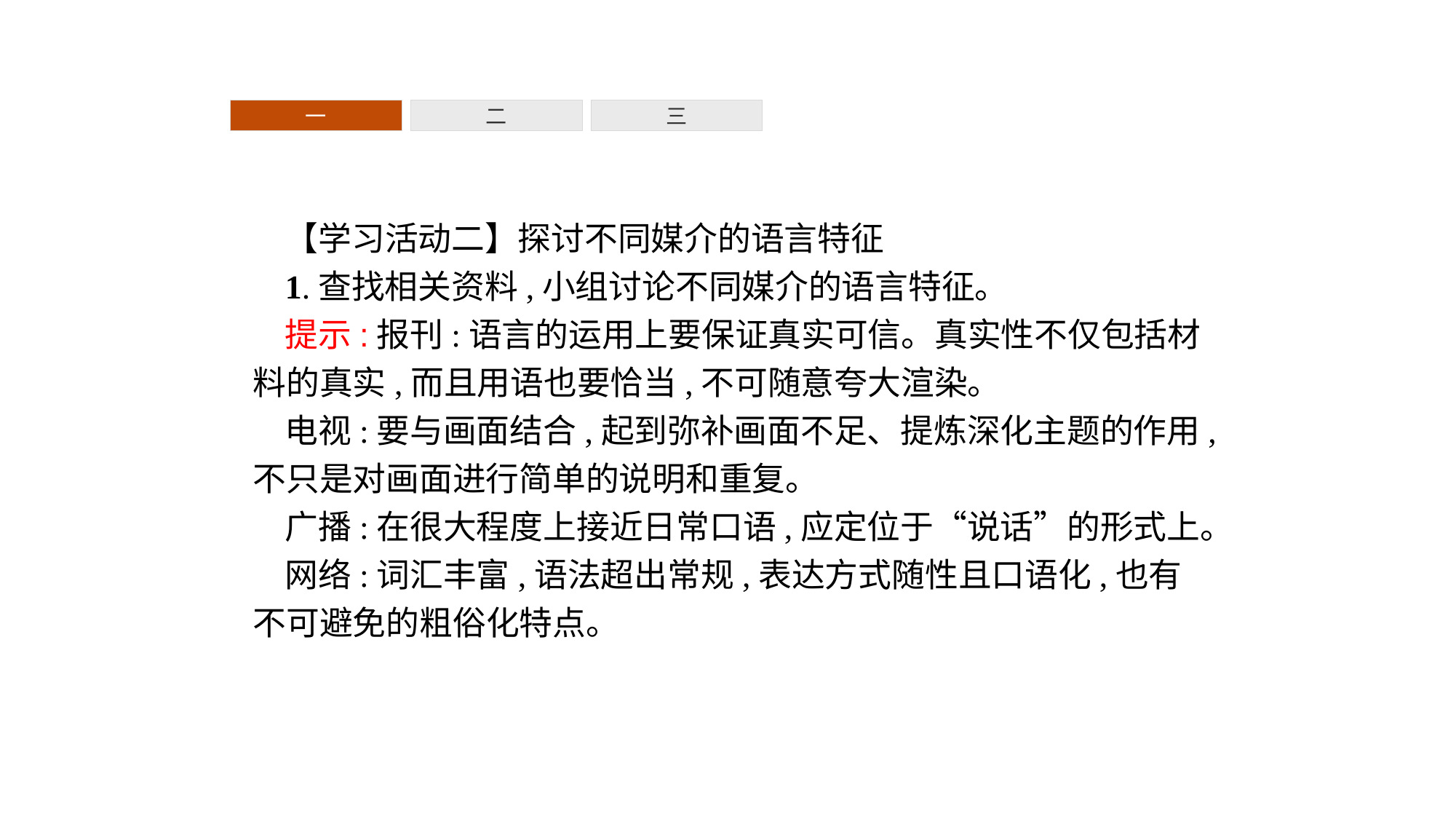

一
二
三
【学习活动二】探讨不同媒介的语言特征
1.查找相关资料,小组讨论不同媒介的语言特征。
提示:报刊:语言的运用上要保证真实可信。真实性不仅包括材料的真实,而且用语也要恰当,不可随意夸大渲染。
电视:要与画面结合,起到弥补画面不足、提炼深化主题的作用,不只是对画面进行简单的说明和重复。
广播:在很大程度上接近日常口语,应定位于“说话”的形式上。
网络:词汇丰富,语法超出常规,表达方式随性且口语化,也有不可避免的粗俗化特点。